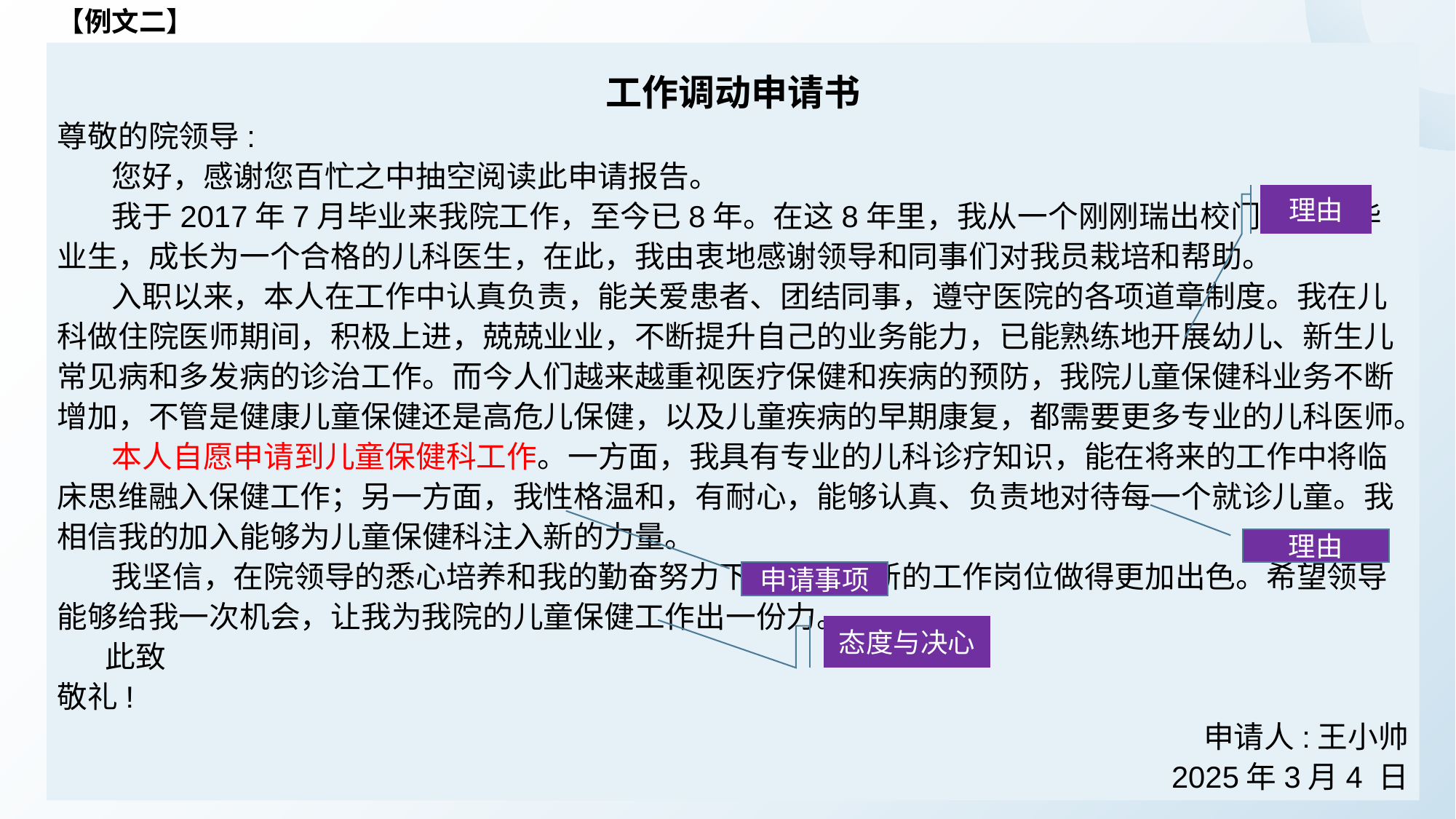

【例文二】
工作调动申请书
尊敬的院领导:
您好，感谢您百忙之中抽空阅读此申请报告。
我于2017年7月毕业来我院工作，至今已8年。在这8年里，我从一个刚刚瑞出校门的懵懂毕业生，成长为一个合格的儿科医生，在此，我由衷地感谢领导和同事们对我员栽培和帮助。
入职以来，本人在工作中认真负责，能关爱患者、团结同事，遵守医院的各项道章制度。我在儿科做住院医师期间，积极上进，兢兢业业，不断提升自己的业务能力，已能熟练地开展幼儿、新生儿常见病和多发病的诊治工作。而今人们越来越重视医疗保健和疾病的预防，我院儿童保健科业务不断增加，不管是健康儿童保健还是高危儿保健，以及儿童疾病的早期康复，都需要更多专业的儿科医师。
本人自愿申请到儿童保健科工作。一方面，我具有专业的儿科诊疗知识，能在将来的工作中将临床思维融入保健工作；另一方面，我性格温和，有耐心，能够认真、负责地对待每一个就诊儿童。我相信我的加入能够为儿童保健科注入新的力量。
我坚信，在院领导的悉心培养和我的勤奋努力下，我会在新的工作岗位做得更加出色。希望领导能够给我一次机会，让我为我院的儿童保健工作出一份力。
      此致
敬礼!
申请人:王小帅
2025年3月4 日

理由
理由
申请事项
态度与决心